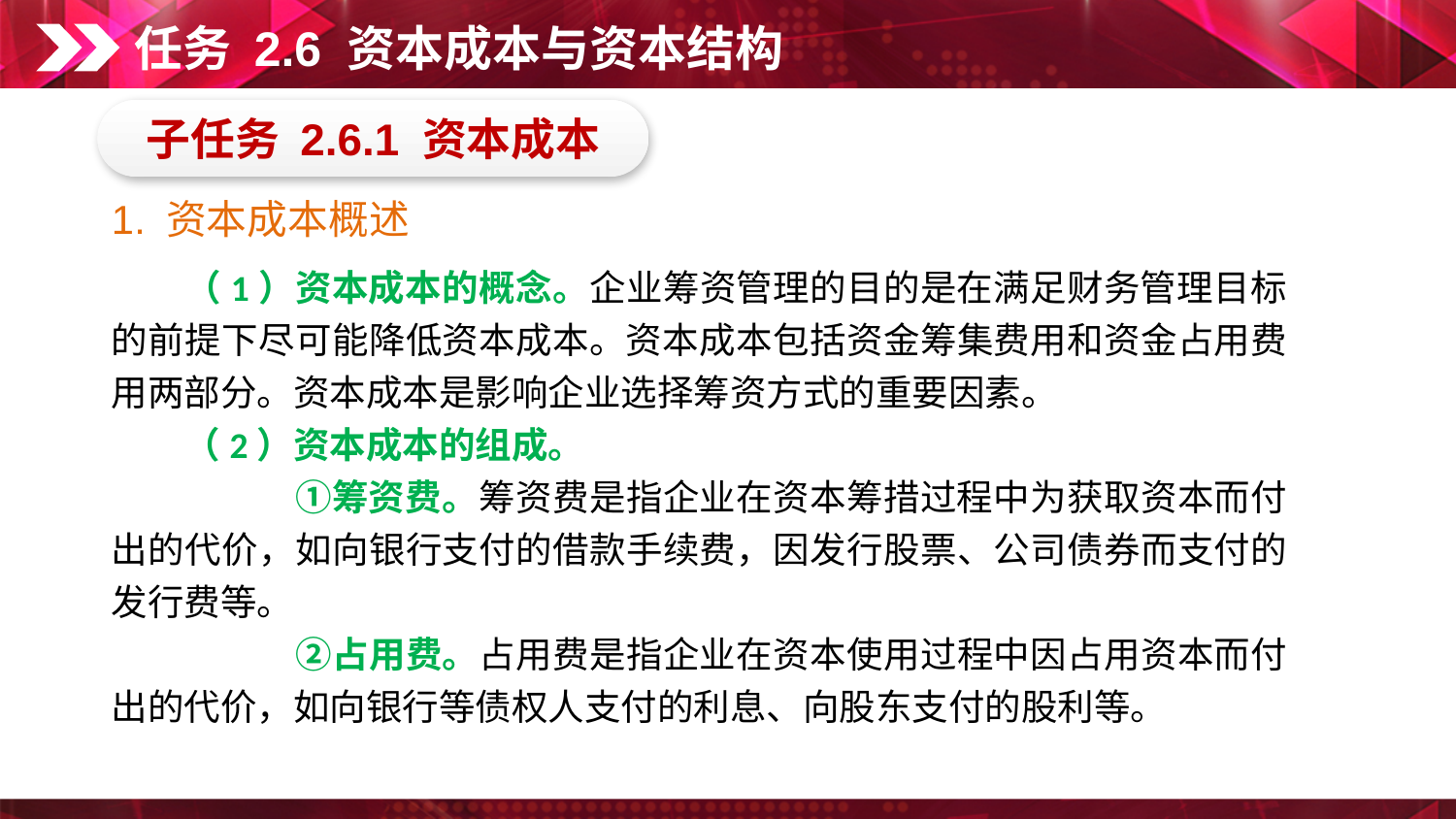

任务 2.6 资本成本与资本结构

子任务 2.6.1 资本成本
1. 资本成本概述
　　（1）资本成本的概念。企业筹资管理的目的是在满足财务管理目标的前提下尽可能降低资本成本。资本成本包括资金筹集费用和资金占用费用两部分。资本成本是影响企业选择筹资方式的重要因素。
　　（2）资本成本的组成。
　　　　　①筹资费。筹资费是指企业在资本筹措过程中为获取资本而付出的代价，如向银行支付的借款手续费，因发行股票、公司债券而支付的发行费等。
　　　　　②占用费。占用费是指企业在资本使用过程中因占用资本而付出的代价，如向银行等债权人支付的利息、向股东支付的股利等。